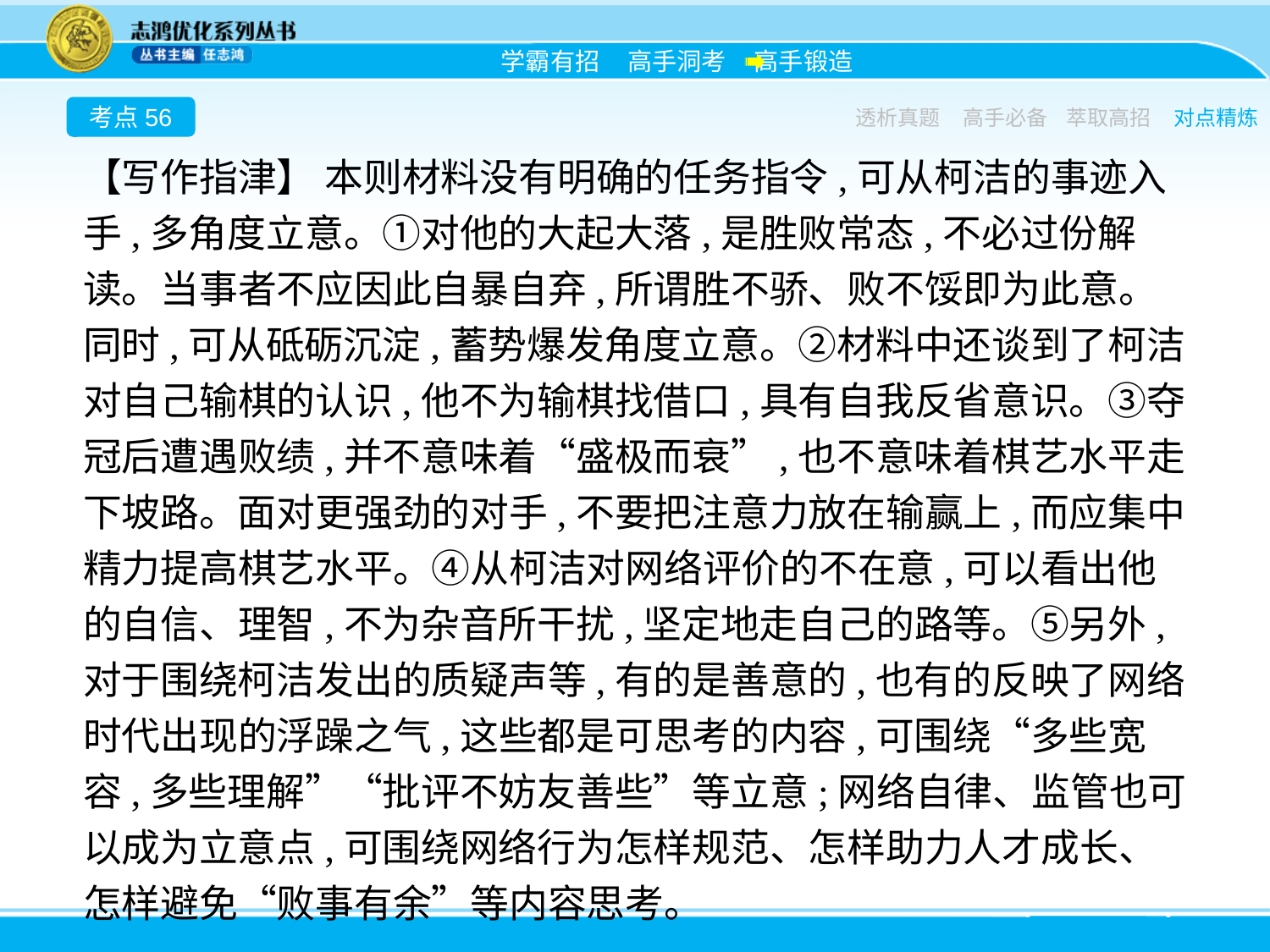

考点56
透析真题
高手必备
萃取高招
对点精炼
【写作指津】 本则材料没有明确的任务指令,可从柯洁的事迹入手,多角度立意。①对他的大起大落,是胜败常态,不必过份解读。当事者不应因此自暴自弃,所谓胜不骄、败不馁即为此意。同时,可从砥砺沉淀,蓄势爆发角度立意。②材料中还谈到了柯洁对自己输棋的认识,他不为输棋找借口,具有自我反省意识。③夺冠后遭遇败绩,并不意味着“盛极而衰”,也不意味着棋艺水平走下坡路。面对更强劲的对手,不要把注意力放在输赢上,而应集中精力提高棋艺水平。④从柯洁对网络评价的不在意,可以看出他的自信、理智,不为杂音所干扰,坚定地走自己的路等。⑤另外,对于围绕柯洁发出的质疑声等,有的是善意的,也有的反映了网络时代出现的浮躁之气,这些都是可思考的内容,可围绕“多些宽容,多些理解”“批评不妨友善些”等立意;网络自律、监管也可以成为立意点,可围绕网络行为怎样规范、怎样助力人才成长、怎样避免“败事有余”等内容思考。